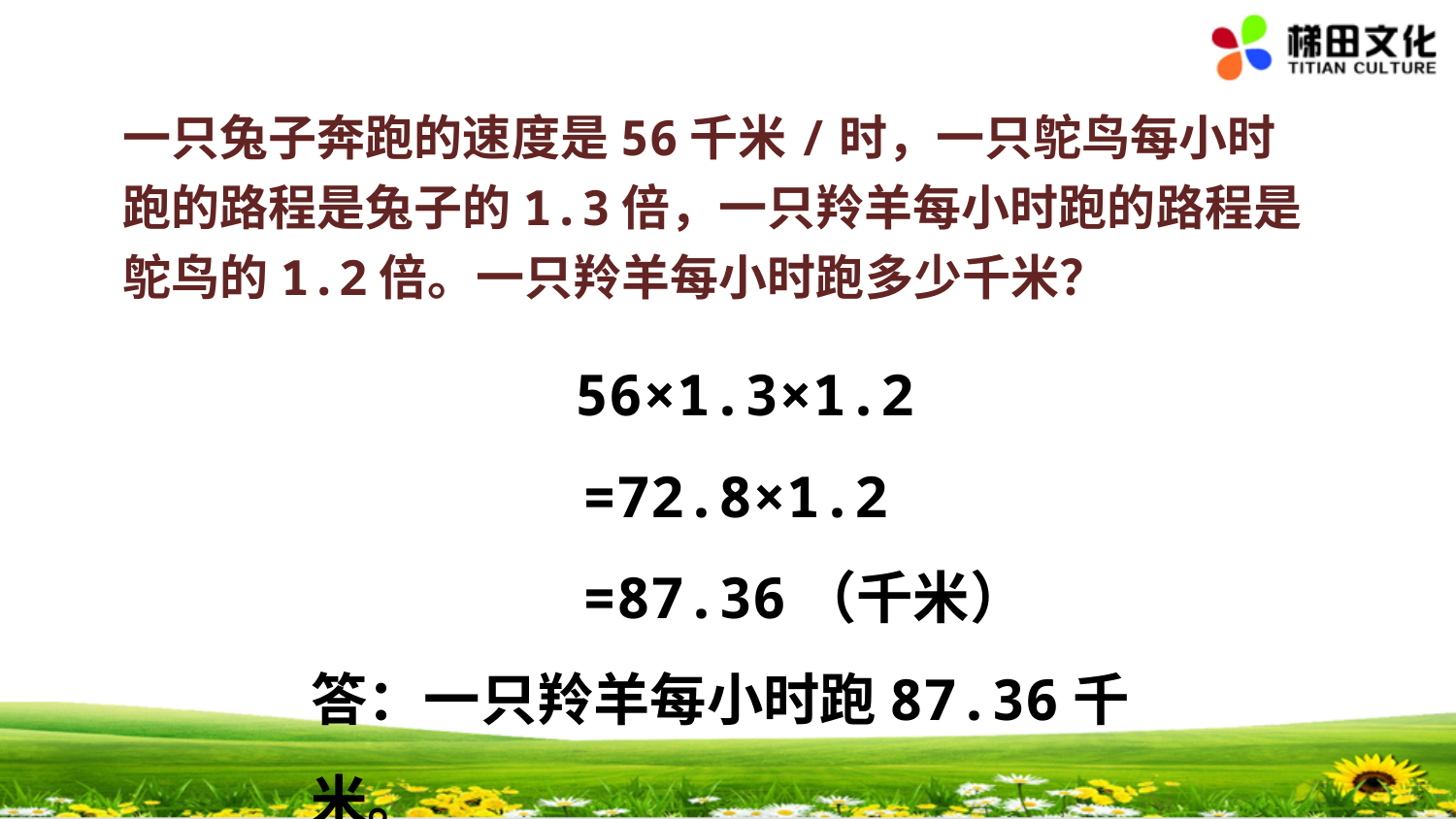

一只兔子奔跑的速度是56千米/时，一只鸵鸟每小时跑的路程是兔子的1.3倍，一只羚羊每小时跑的路程是鸵鸟的1.2倍。一只羚羊每小时跑多少千米？
 56×1.3×1.2
        =72.8×1.2
        =87.36（千米）
答：一只羚羊每小时跑87.36千米。